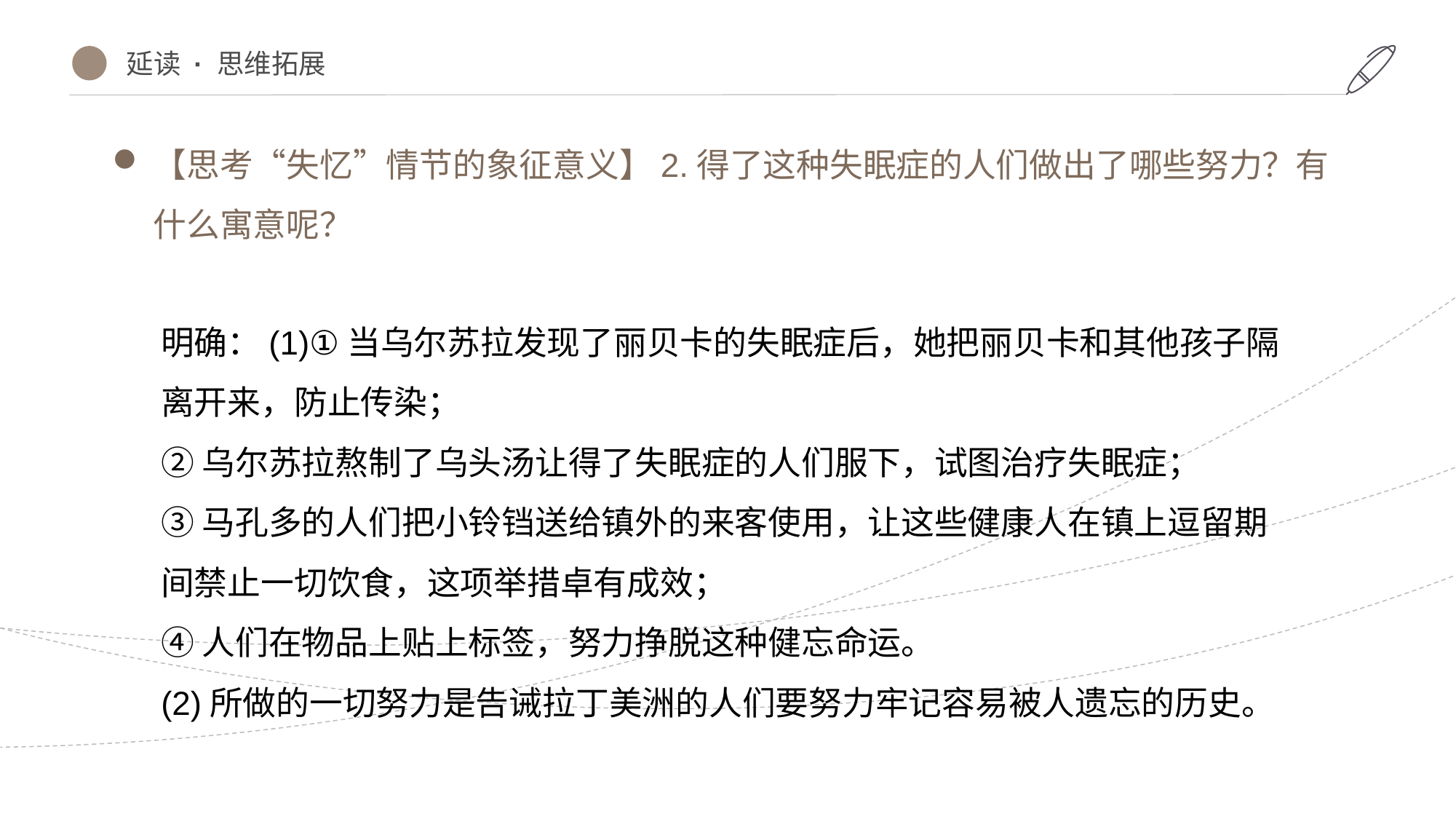

延读 · 思维拓展

【思考“失忆”情节的象征意义】2.得了这种失眠症的人们做出了哪些努力？有什么寓意呢？
明确：(1)①当乌尔苏拉发现了丽贝卡的失眠症后，她把丽贝卡和其他孩子隔离开来，防止传染；
②乌尔苏拉熬制了乌头汤让得了失眠症的人们服下，试图治疗失眠症；
③马孔多的人们把小铃铛送给镇外的来客使用，让这些健康人在镇上逗留期间禁止一切饮食，这项举措卓有成效；
④人们在物品上贴上标签，努力挣脱这种健忘命运。
(2)所做的一切努力是告诫拉丁美洲的人们要努力牢记容易被人遗忘的历史。